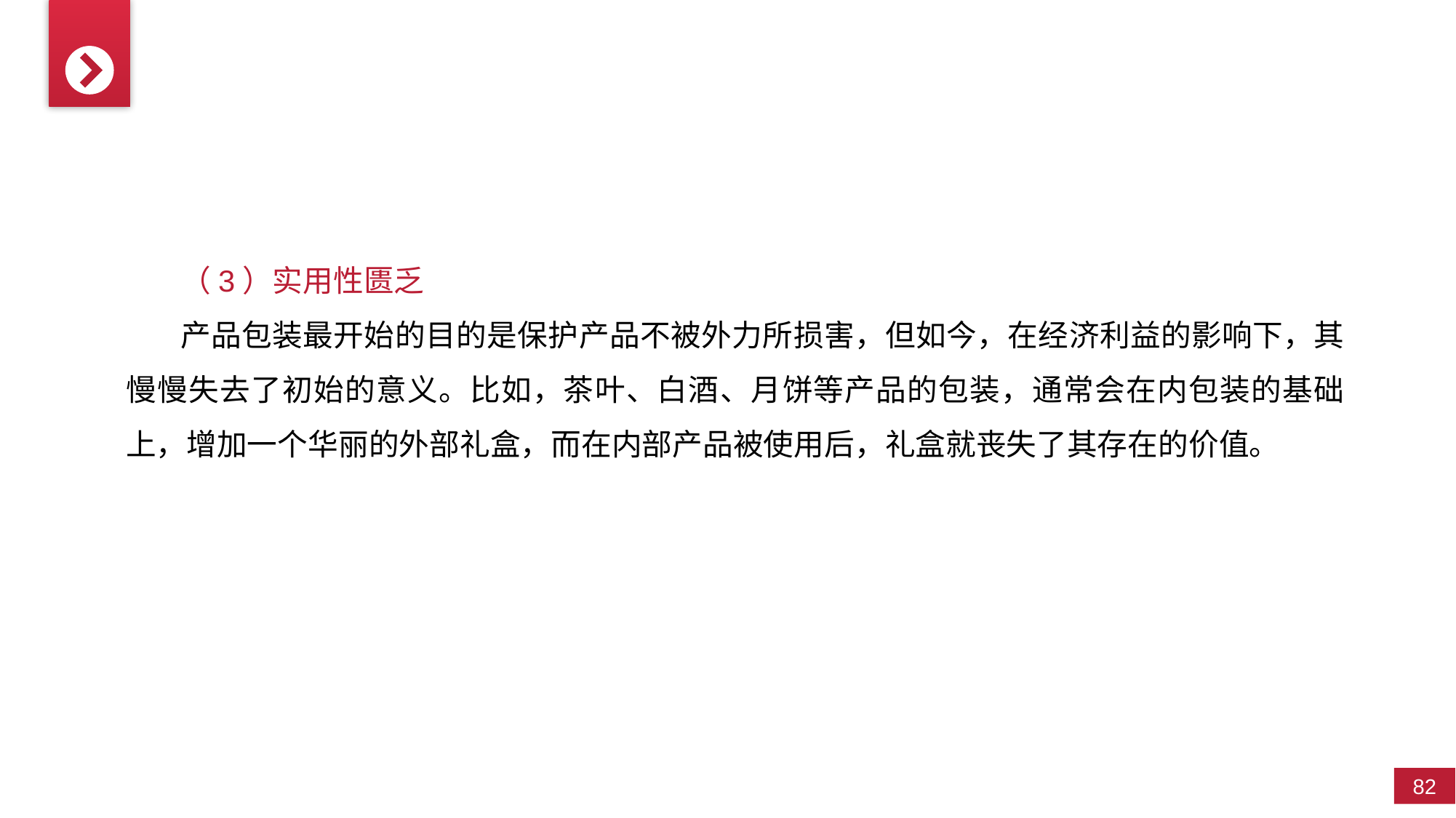

（3）实用性匮乏
产品包装最开始的目的是保护产品不被外力所损害，但如今，在经济利益的影响下，其慢慢失去了初始的意义。比如，茶叶、白酒、月饼等产品的包装，通常会在内包装的基础上，增加一个华丽的外部礼盒，而在内部产品被使用后，礼盒就丧失了其存在的价值。